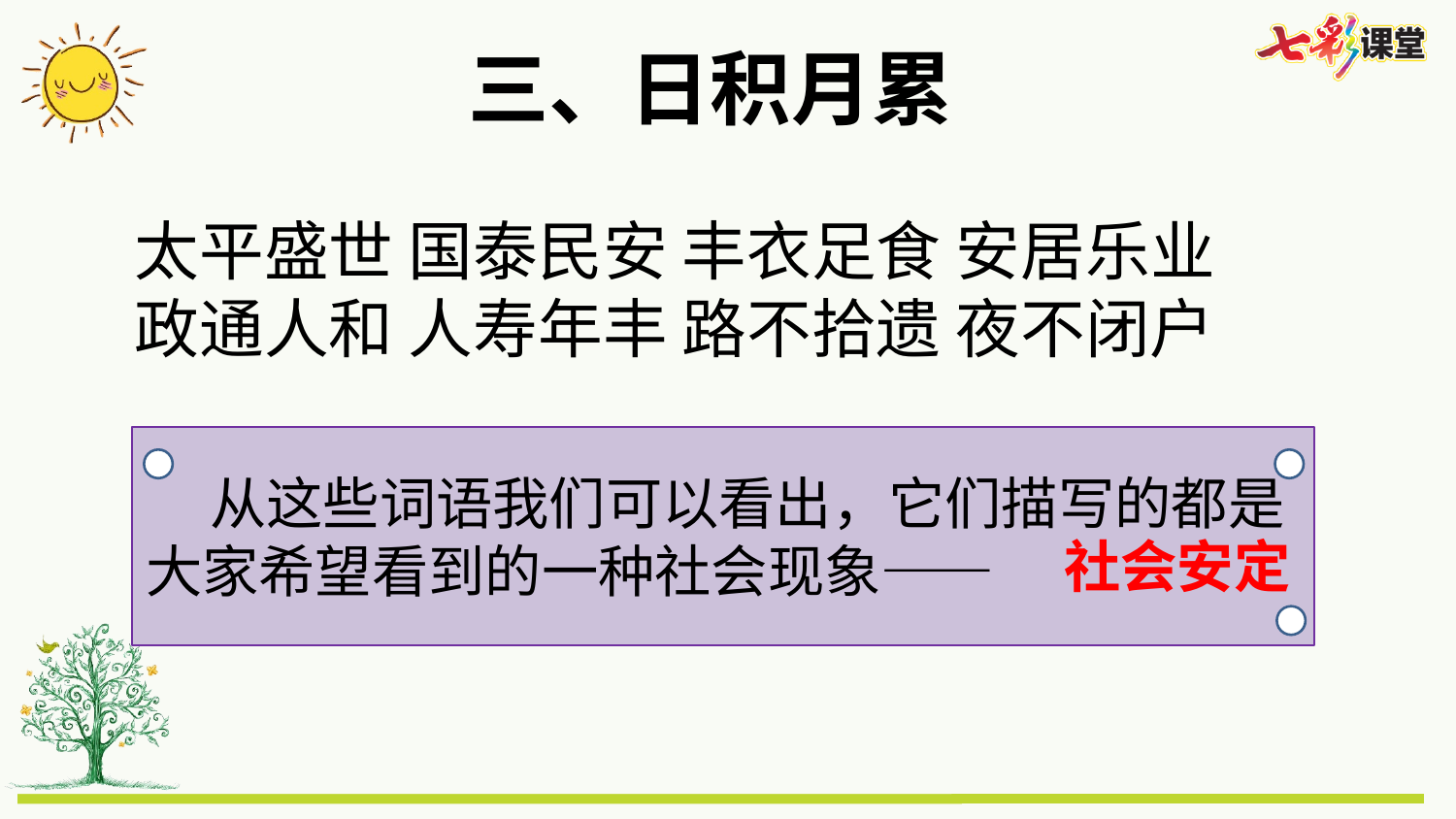

三、日积月累
太平盛世 国泰民安 丰衣足食 安居乐业
政通人和 人寿年丰 路不拾遗 夜不闭户
    从这些词语我们可以看出，它们描写的都是大家希望看到的一种社会现象——

社会安定